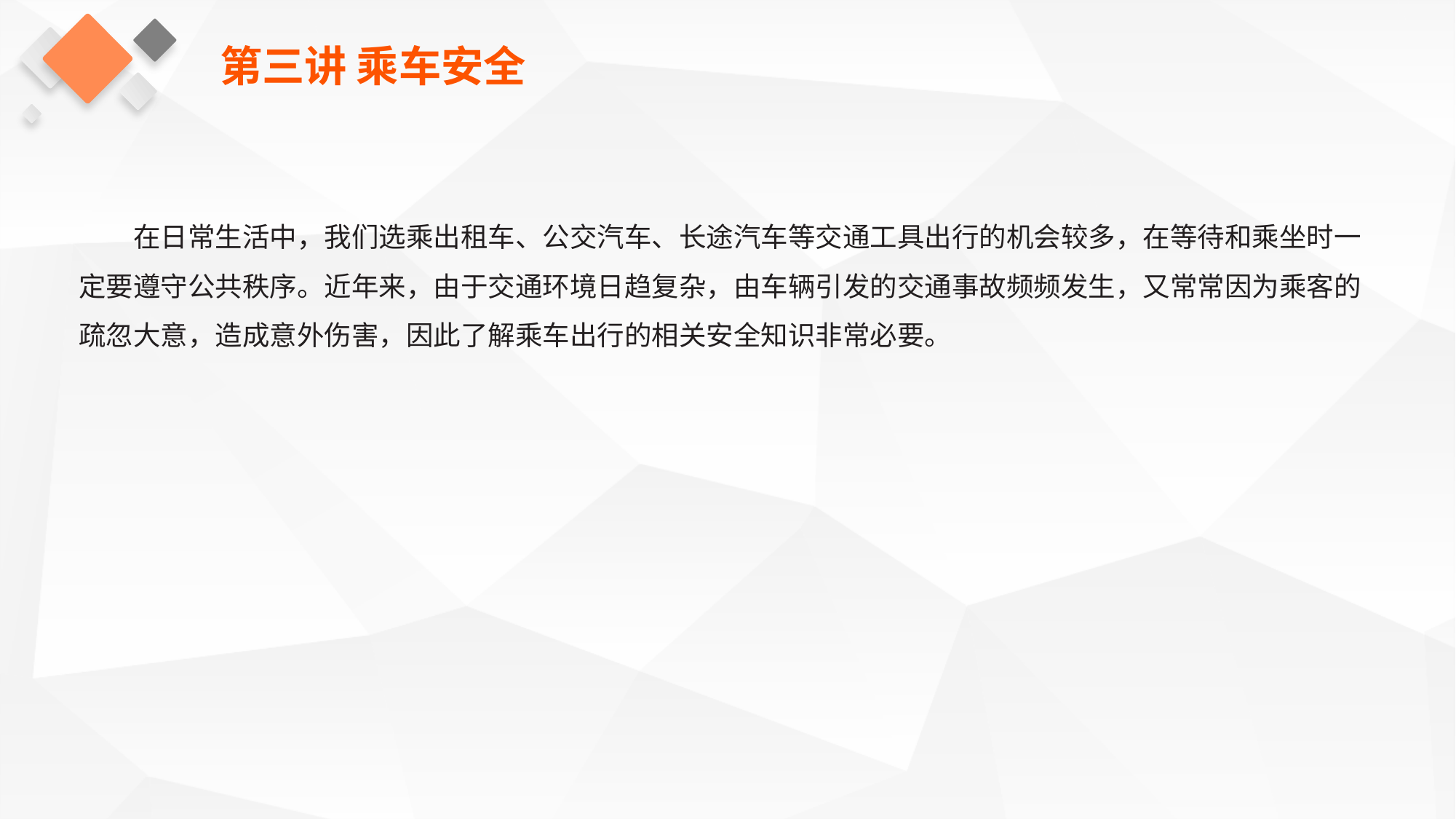

第三讲 乘车安全

在日常生活中，我们选乘出租车、公交汽车、长途汽车等交通工具出行的机会较多，在等待和乘坐时一定要遵守公共秩序。近年来，由于交通环境日趋复杂，由车辆引发的交通事故频频发生，又常常因为乘客的疏忽大意，造成意外伤害，因此了解乘车出行的相关安全知识非常必要。